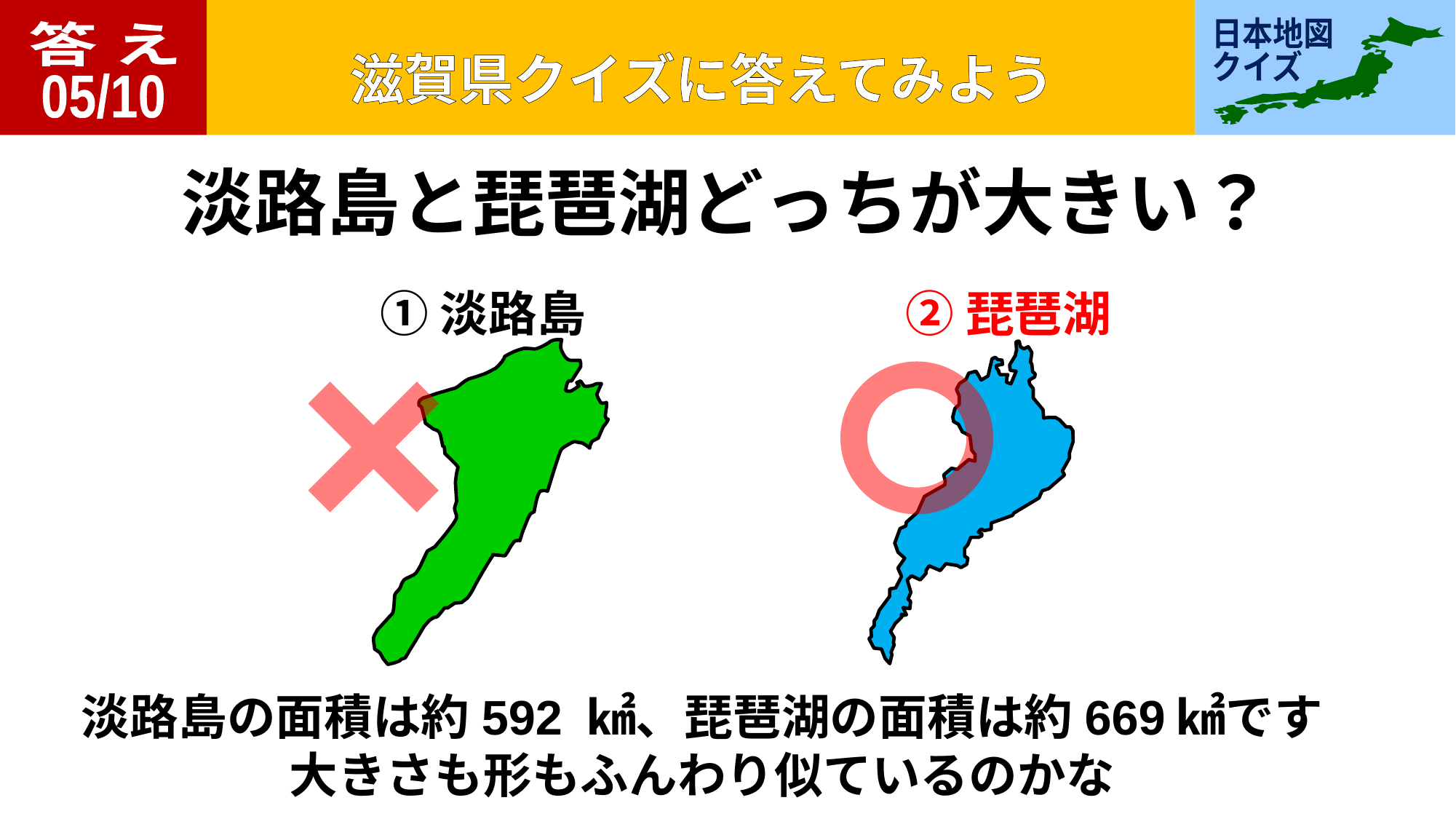

答 え
05/10
淡路島と琵琶湖どっちが大きい？
①淡路島
②琵琶湖

淡路島の面積は約592 ㎢、琵琶湖の面積は約669㎢です
大きさも形もふんわり似ているのかな